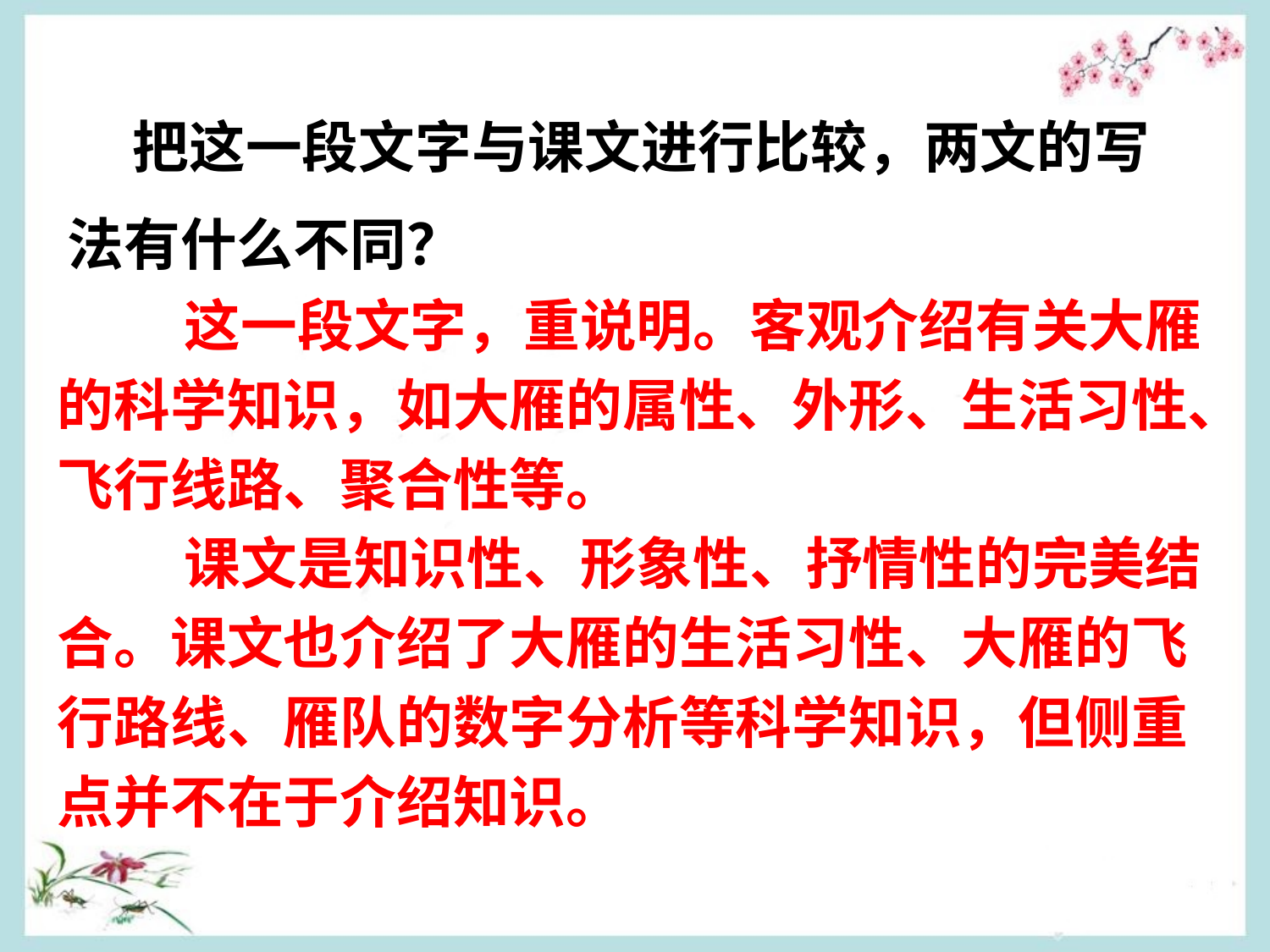

把这一段文字与课文进行比较，两文的写法有什么不同？
这一段文字，重说明。客观介绍有关大雁的科学知识，如大雁的属性、外形、生活习性、飞行线路、聚合性等。
课文是知识性、形象性、抒情性的完美结合。课文也介绍了大雁的生活习性、大雁的飞行路线、雁队的数字分析等科学知识，但侧重点并不在于介绍知识。